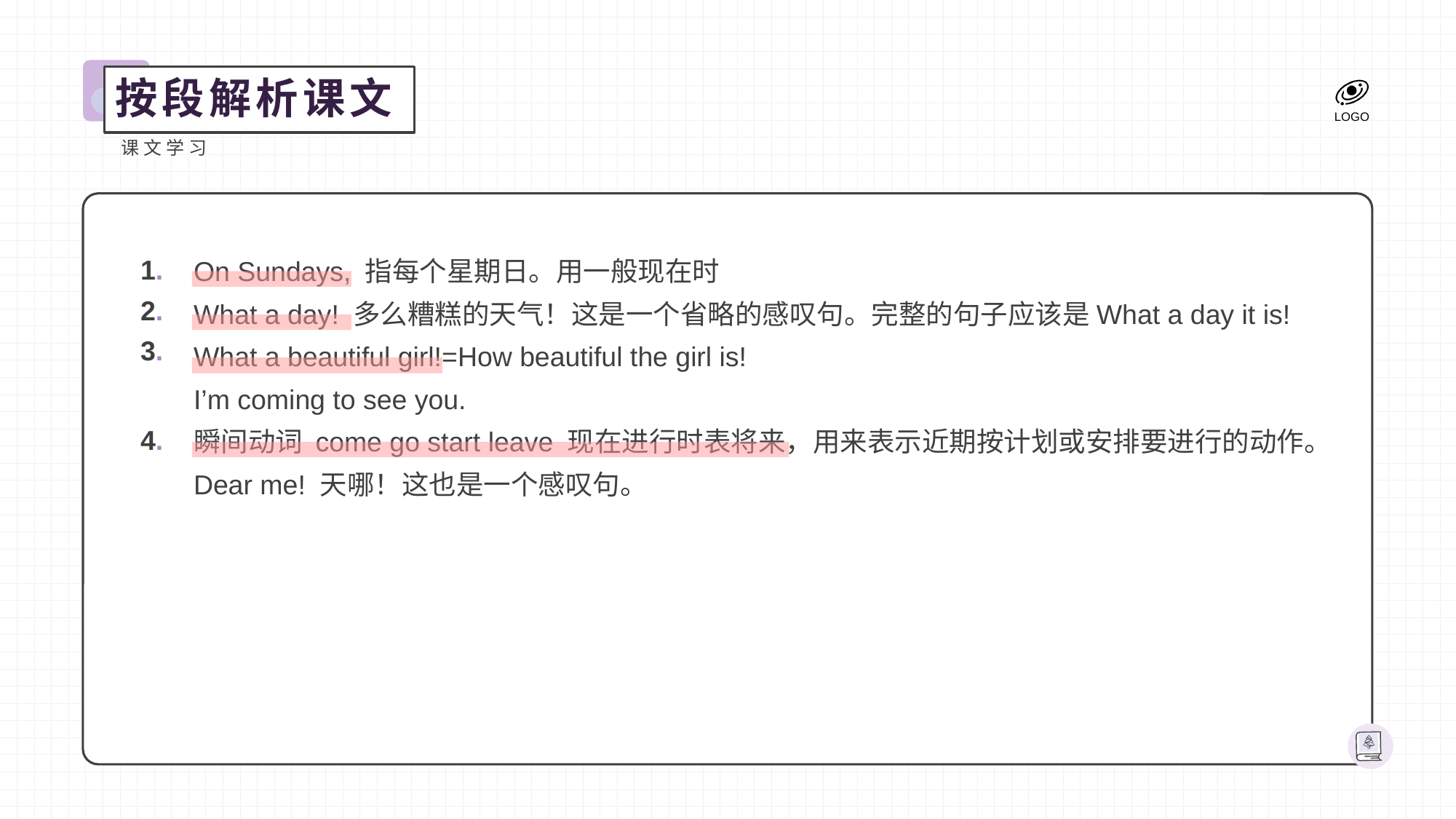

按段解析课文
课文学习
On Sundays, 指每个星期日。用一般现在时
What a day! 多么糟糕的天气！这是一个省略的感叹句。完整的句子应该是What a day it is!
What a beautiful girl!=How beautiful the girl is!
I’m coming to see you.
瞬间动词 come go start leave 现在进行时表将来，用来表示近期按计划或安排要进行的动作。
Dear me! 天哪！这也是一个感叹句。
1.
2.
3.
4.